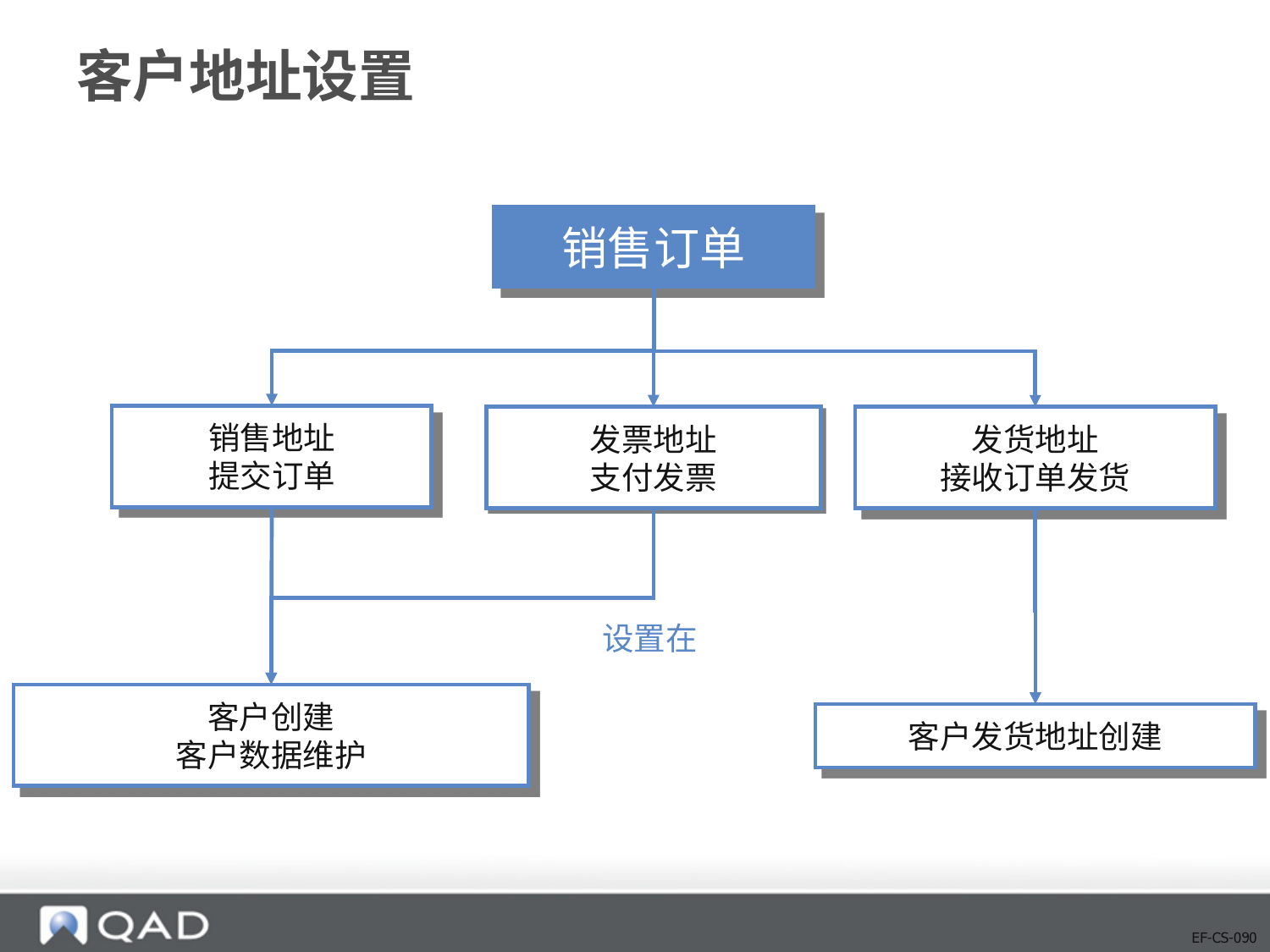

# 客户地址设置
销售订单
销售地址
提交订单
发票地址
支付发票
发货地址
接收订单发货
设置在
客户创建
客户数据维护
客户发货地址创建
EF-CS-090